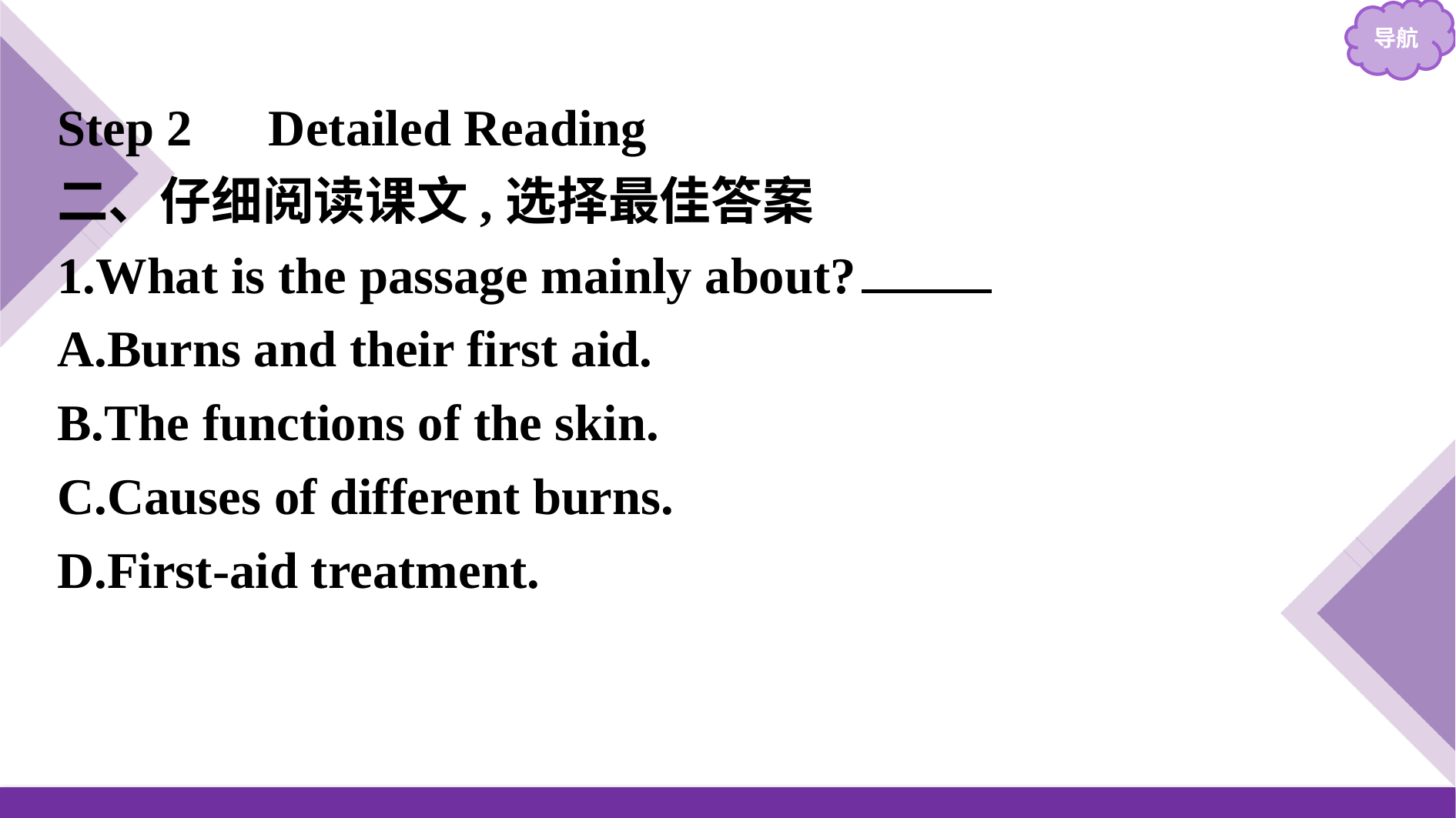

Step 2　Detailed Reading
二、仔细阅读课文,选择最佳答案
1.What is the passage mainly about?　A
A.Burns and their first aid.
B.The functions of the skin.
C.Causes of different burns.
D.First-aid treatment.